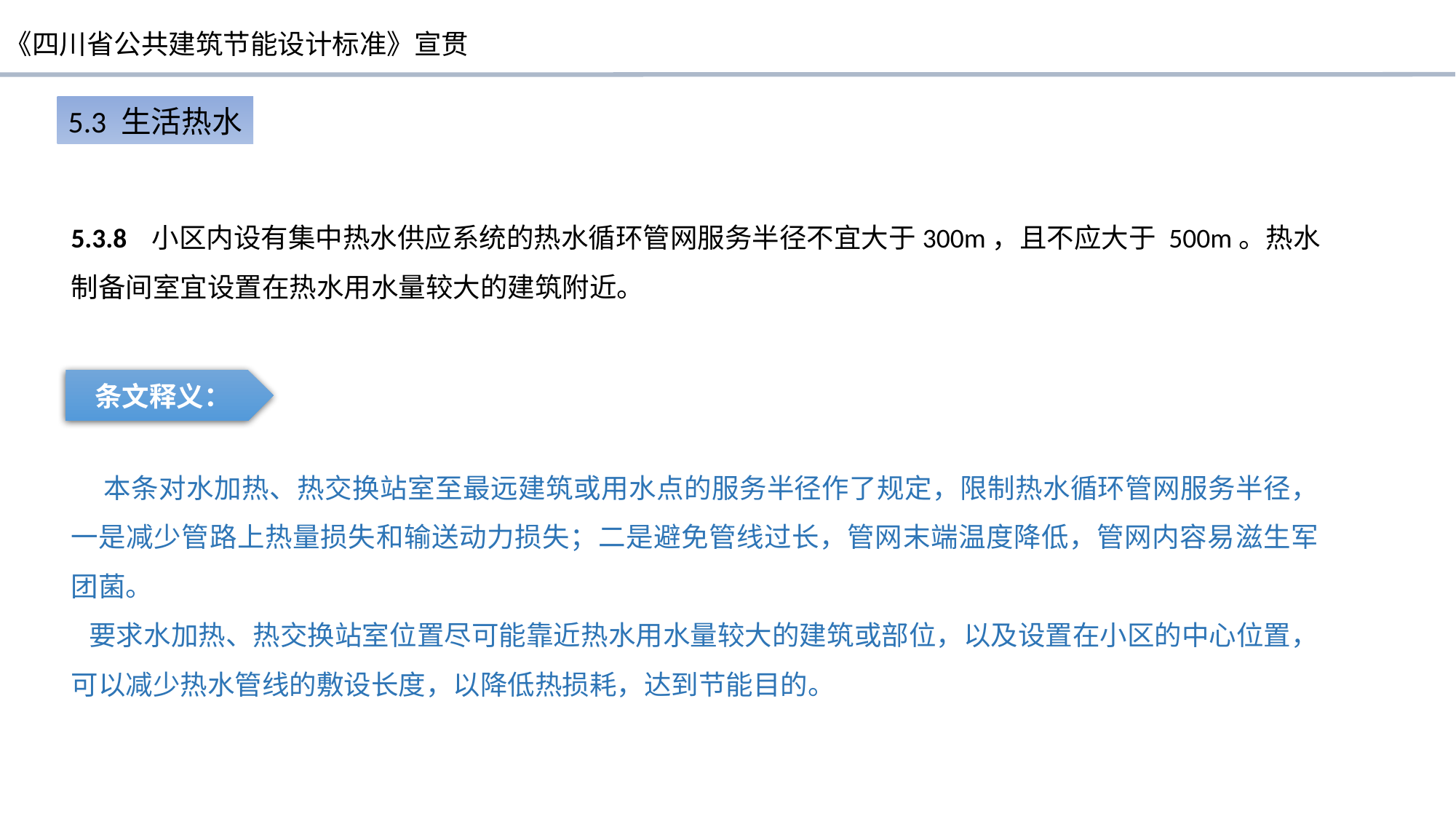

5.3 生活热水
5.3.8   小区内设有集中热水供应系统的热水循环管网服务半径不宜大于300m，且不应大于 500m。热水制备间室宜设置在热水用水量较大的建筑附近。
条文释义：
    本条对水加热、热交换站室至最远建筑或用水点的服务半径作了规定，限制热水循环管网服务半径，一是减少管路上热量损失和输送动力损失；二是避免管线过长，管网末端温度降低，管网内容易滋生军团菌。
要求水加热、热交换站室位置尽可能靠近热水用水量较大的建筑或部位，以及设置在小区的中心位置，可以减少热水管线的敷设长度，以降低热损耗，达到节能目的。